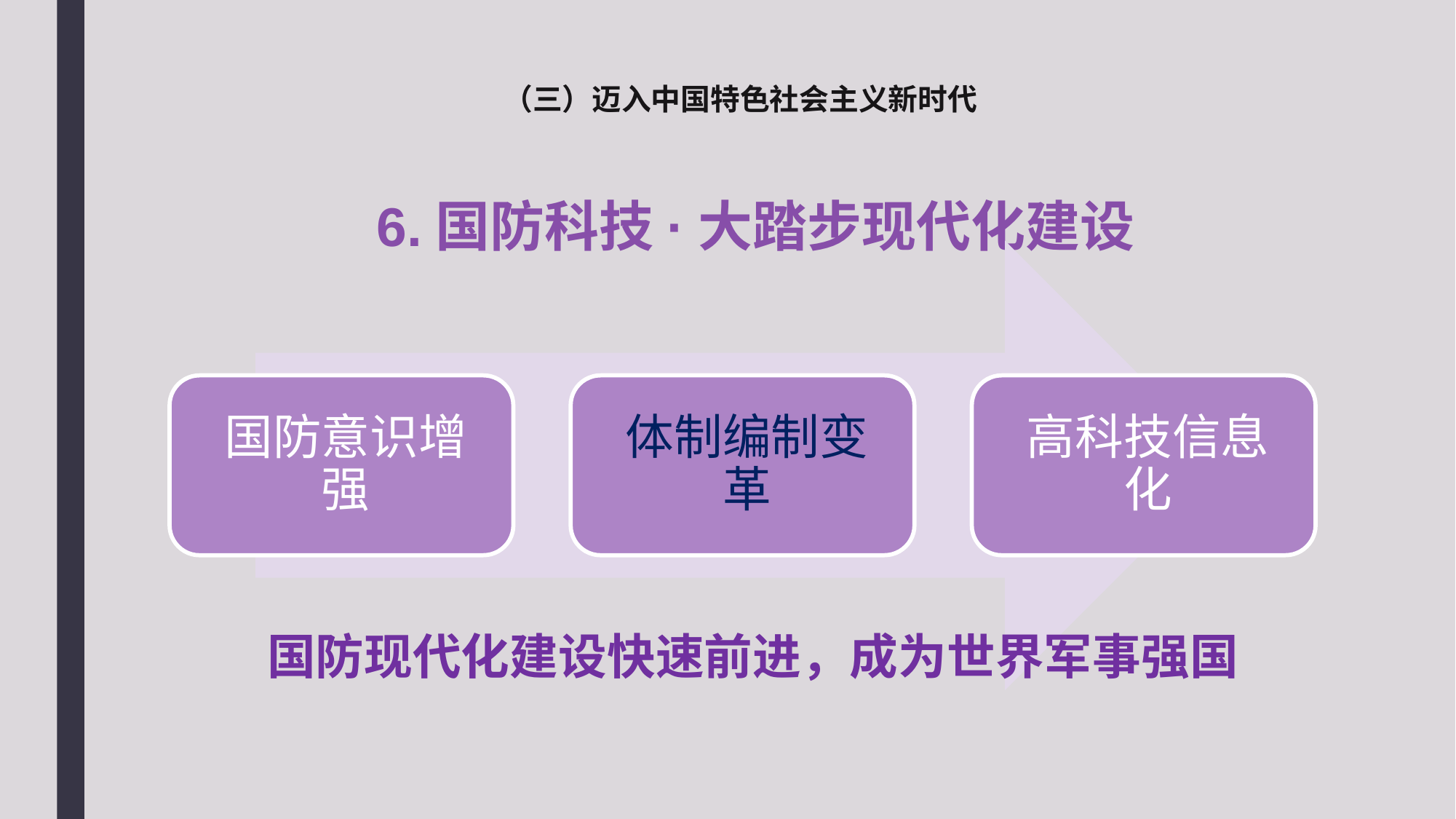

# （三）迈入中国特色社会主义新时代
6.国防科技·大踏步现代化建设
国防意识增强
体制编制变革
高科技信息化
国防现代化建设快速前进，成为世界军事强国